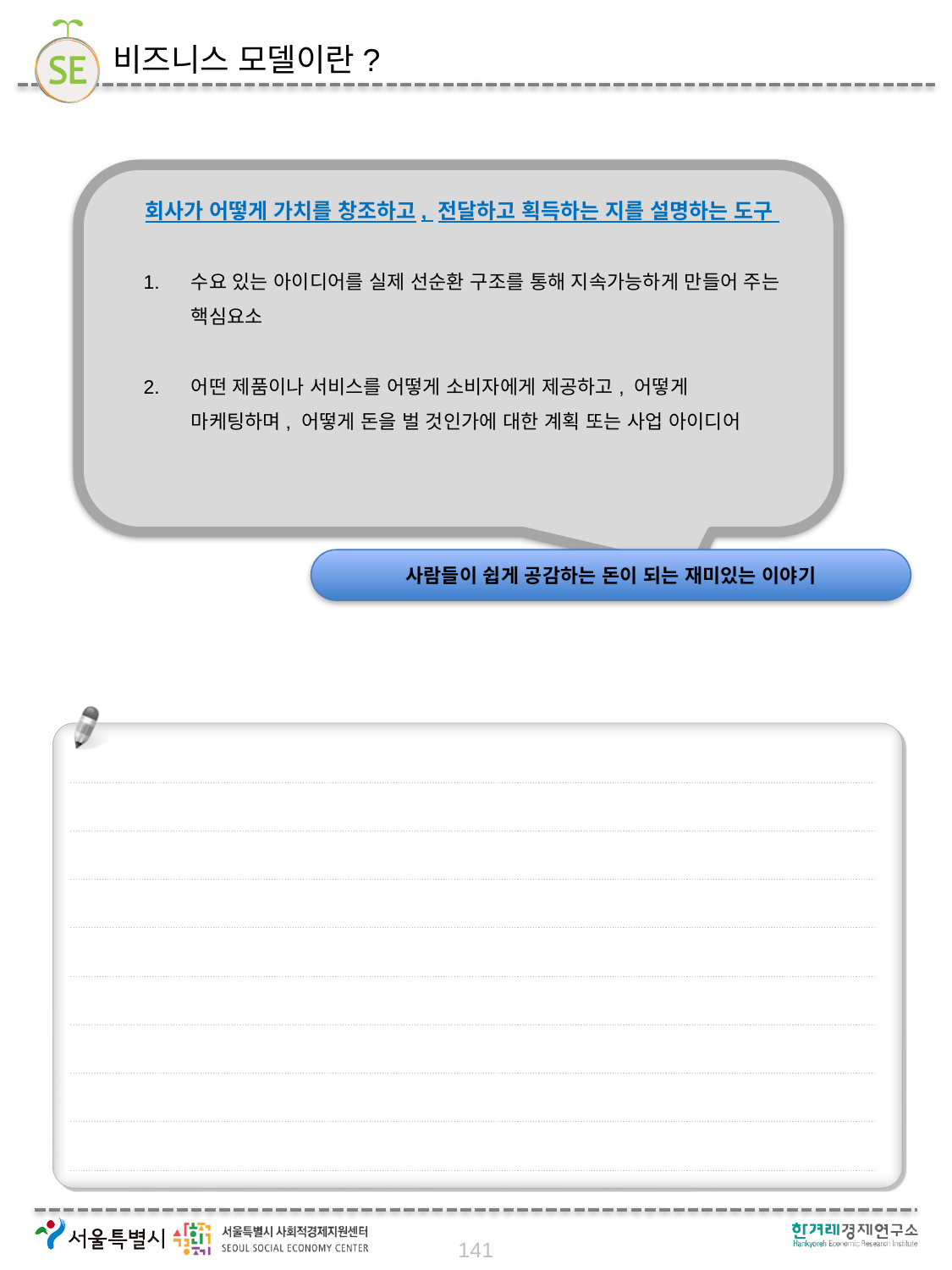

# 비즈니스 모델이란?

회사가 어떻게 가치를 창조하고, 전달하고 획득하는 지를 설명하는 도구

수요 있는 아이디어를 실제 선순환 구조를 통해 지속가능하게 만들어 주는 핵심요소

어떤 제품이나 서비스를 어떻게 소비자에게 제공하고, 어떻게 마케팅하며, 어떻게 돈을 벌 것인가에 대한 계획 또는 사업 아이디어
사람들이 쉽게 공감하는 돈이 되는 재미있는 이야기
141